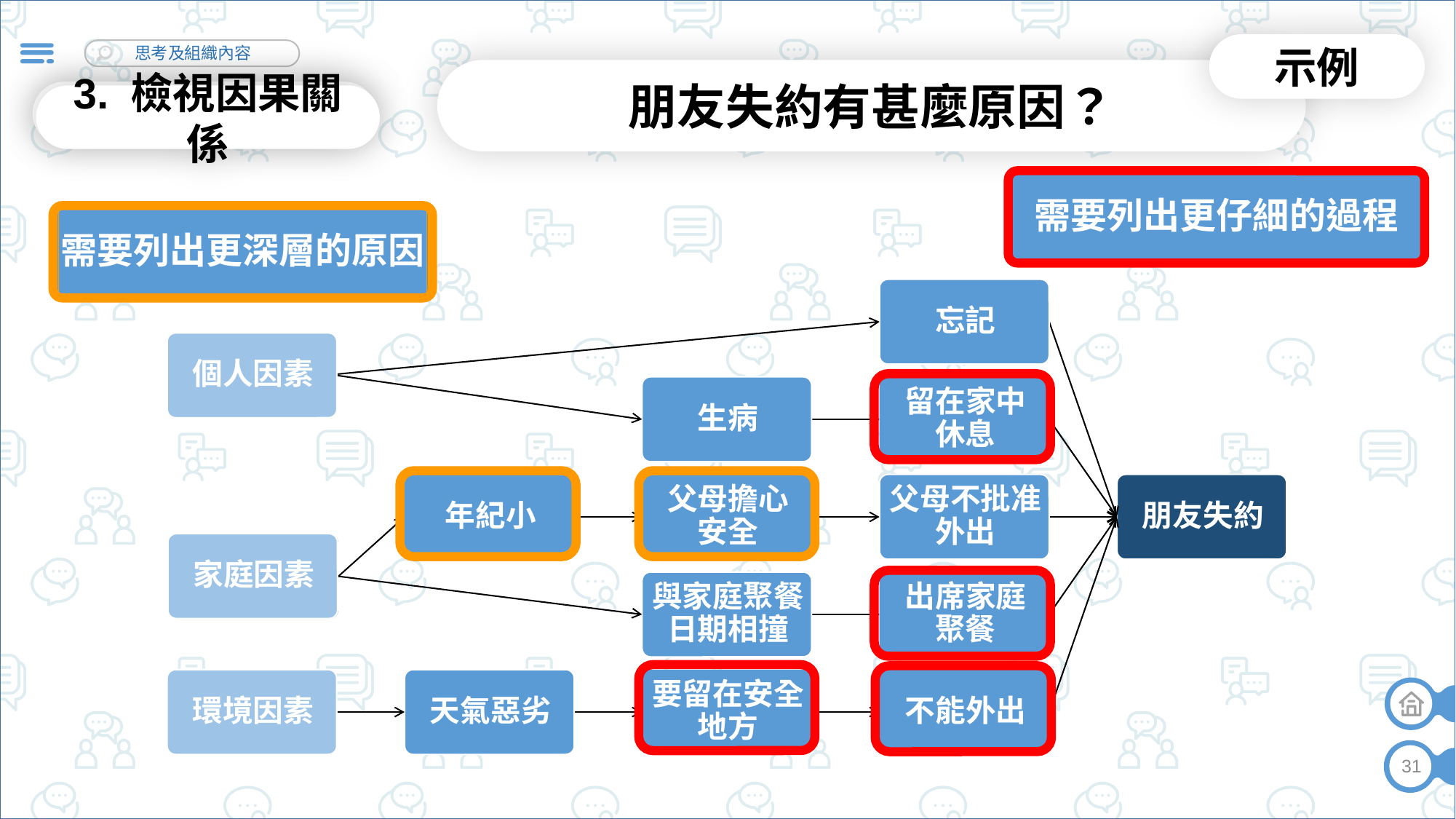

示例
朋友失約有甚麼原因？
5. 歸納角度
3. 檢視因果關係

需要列出更仔細的過程

需要列出更深層的原因
朋友失約

忘記

留在家中
休息

生病

個人因素

父母不批准外出

父母擔心
安全

年紀小

出席家庭
聚餐

與家庭聚餐日期相撞

家庭因素

不能外出

要留在安全地方

天氣惡劣

環境因素

31